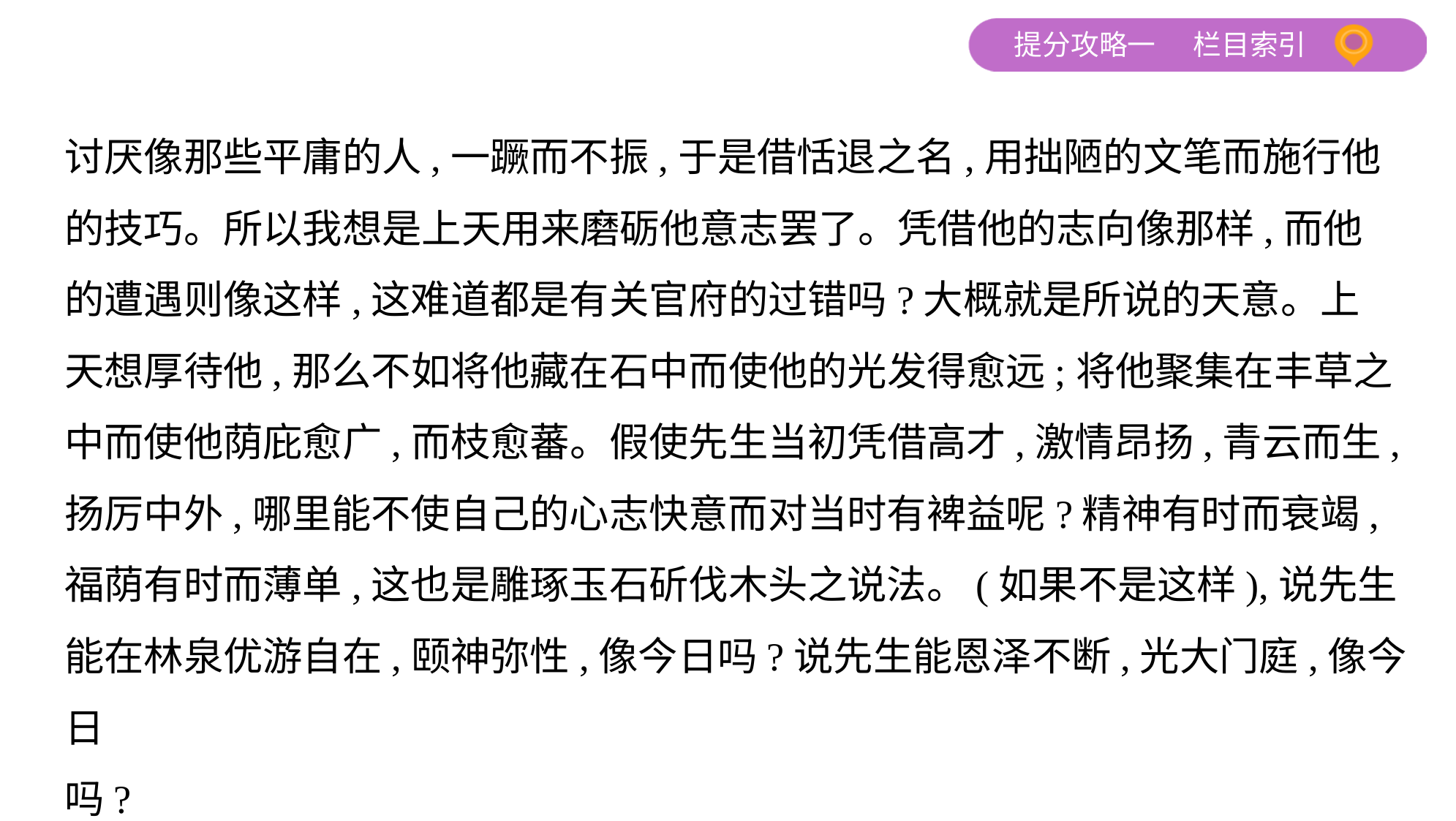

讨厌像那些平庸的人,一蹶而不振,于是借恬退之名,用拙陋的文笔而施行他
的技巧。所以我想是上天用来磨砺他意志罢了。凭借他的志向像那样,而他
的遭遇则像这样,这难道都是有关官府的过错吗?大概就是所说的天意。上
天想厚待他,那么不如将他藏在石中而使他的光发得愈远;将他聚集在丰草之
中而使他荫庇愈广,而枝愈蕃。假使先生当初凭借高才,激情昂扬,青云而生,
扬厉中外,哪里能不使自己的心志快意而对当时有裨益呢?精神有时而衰竭,
福荫有时而薄单,这也是雕琢玉石斫伐木头之说法。(如果不是这样),说先生
能在林泉优游自在,颐神弥性,像今日吗?说先生能恩泽不断,光大门庭,像今日
吗?